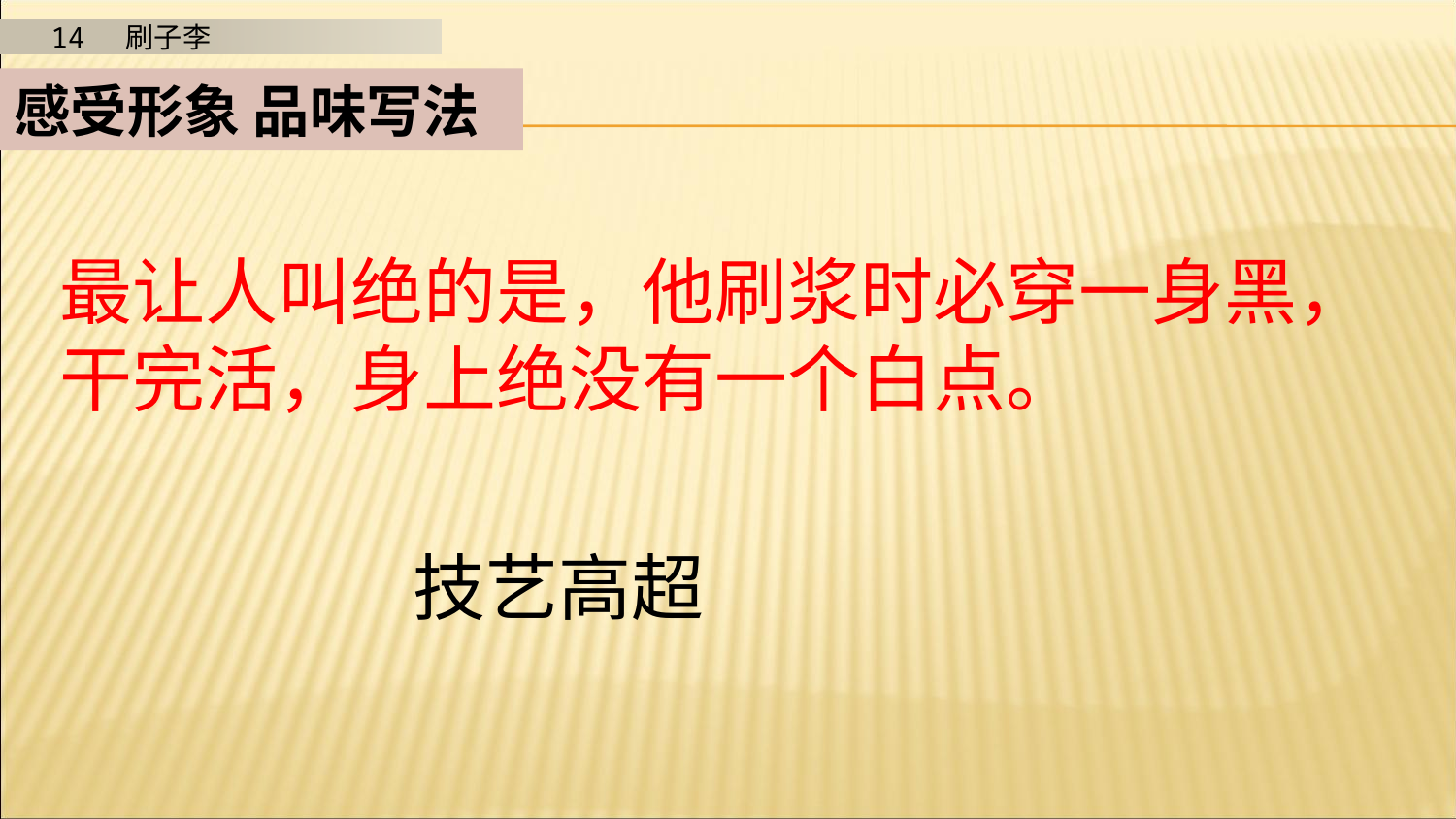

感受形象 品味写法
最让人叫绝的是，他刷浆时必穿一身黑，干完活，身上绝没有一个白点。
技艺高超